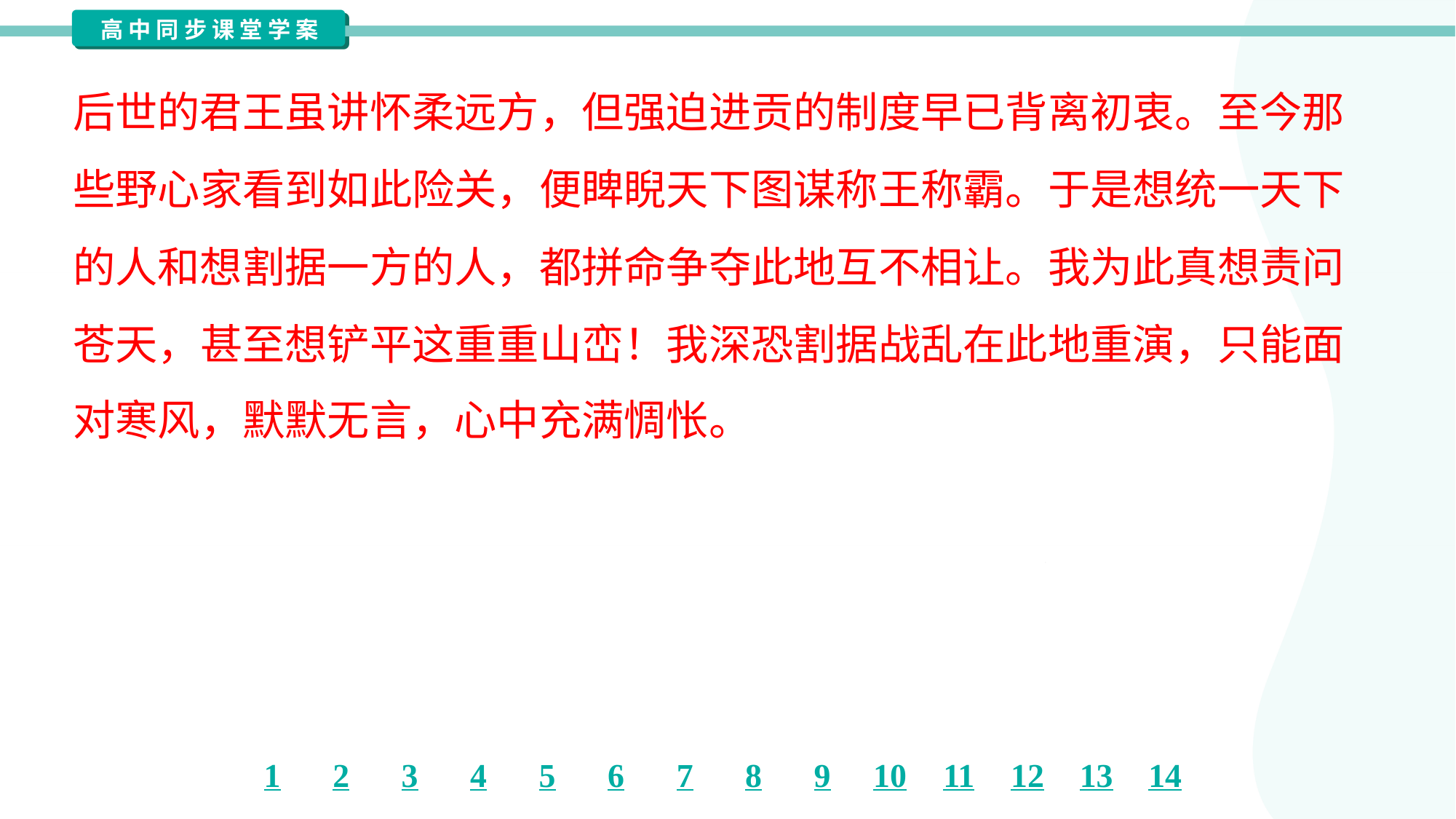

后世的君王虽讲怀柔远方，但强迫进贡的制度早已背离初衷。至今那
些野心家看到如此险关，便睥睨天下图谋称王称霸。于是想统一天下
的人和想割据一方的人，都拼命争夺此地互不相让。我为此真想责问
苍天，甚至想铲平这重重山峦！我深恐割据战乱在此地重演，只能面
对寒风，默默无言，心中充满惆怅。